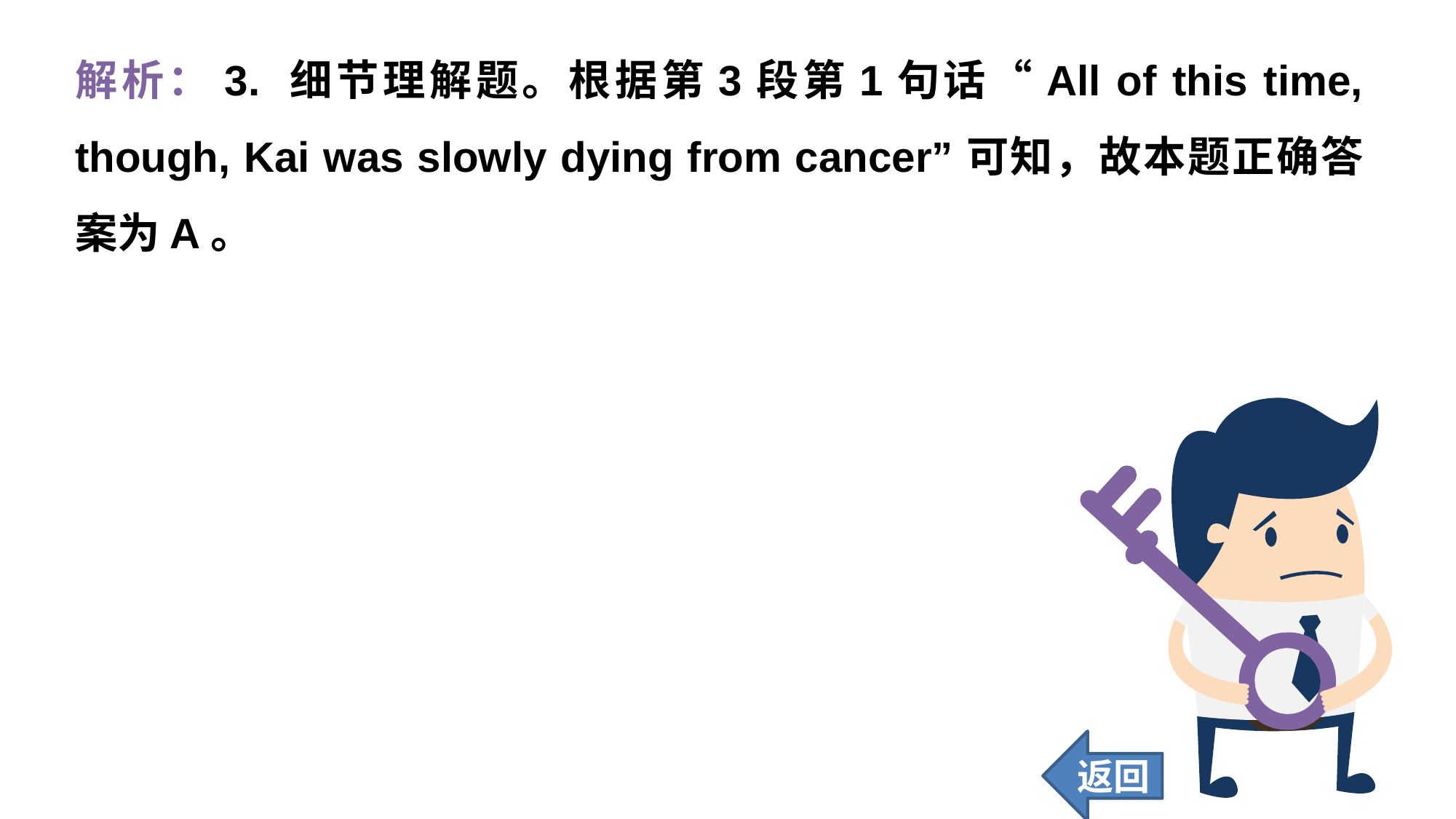

解析：3. 细节理解题。根据第3段第1句话“All of this time, though, Kai was slowly dying from cancer”可知，故本题正确答案为A。

返回
192